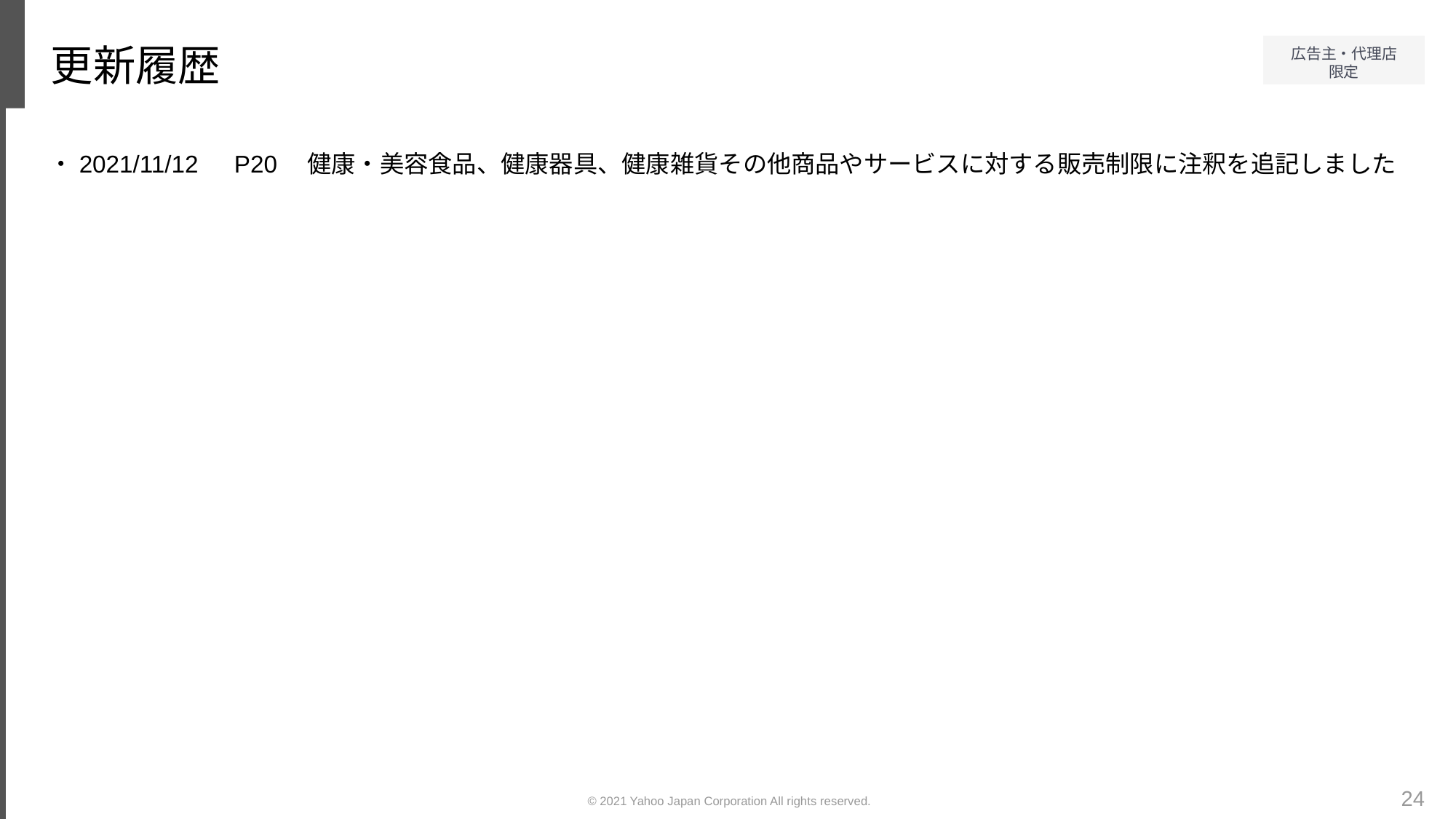

更新履歴
・2021/11/12　P20　健康・美容食品、健康器具、健康雑貨その他商品やサービスに対する販売制限に注釈を追記しました
24